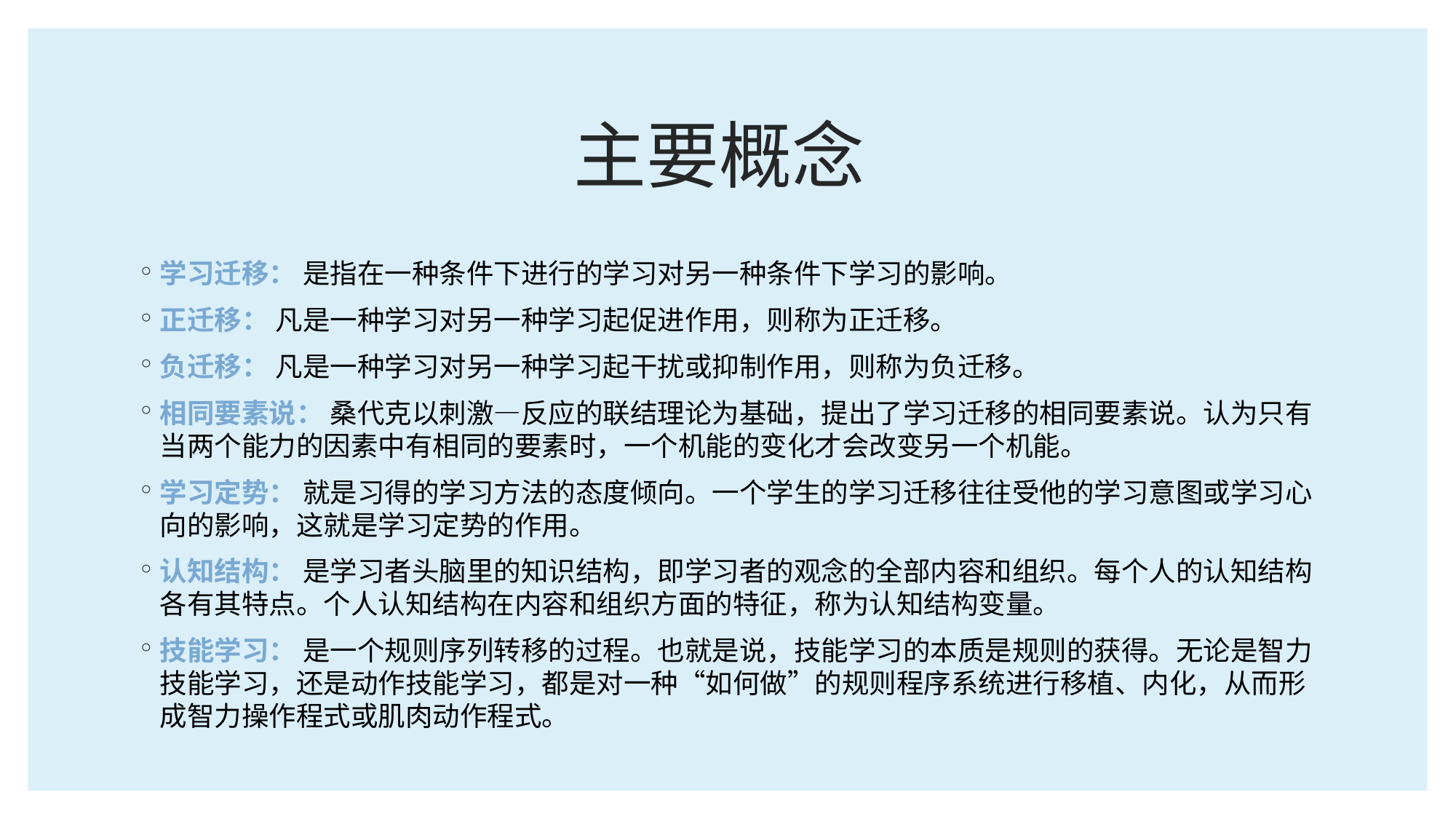

# 主要概念
学习迁移： 是指在一种条件下进行的学习对另一种条件下学习的影响。
正迁移： 凡是一种学习对另一种学习起促进作用，则称为正迁移。
负迁移： 凡是一种学习对另一种学习起干扰或抑制作用，则称为负迁移。
相同要素说： 桑代克以刺激—反应的联结理论为基础，提出了学习迁移的相同要素说。认为只有当两个能力的因素中有相同的要素时，一个机能的变化才会改变另一个机能。
学习定势： 就是习得的学习方法的态度倾向。一个学生的学习迁移往往受他的学习意图或学习心向的影响，这就是学习定势的作用。
认知结构： 是学习者头脑里的知识结构，即学习者的观念的全部内容和组织。每个人的认知结构各有其特点。个人认知结构在内容和组织方面的特征，称为认知结构变量。
技能学习： 是一个规则序列转移的过程。也就是说，技能学习的本质是规则的获得。无论是智力技能学习，还是动作技能学习，都是对一种“如何做”的规则程序系统进行移植、内化，从而形成智力操作程式或肌肉动作程式。